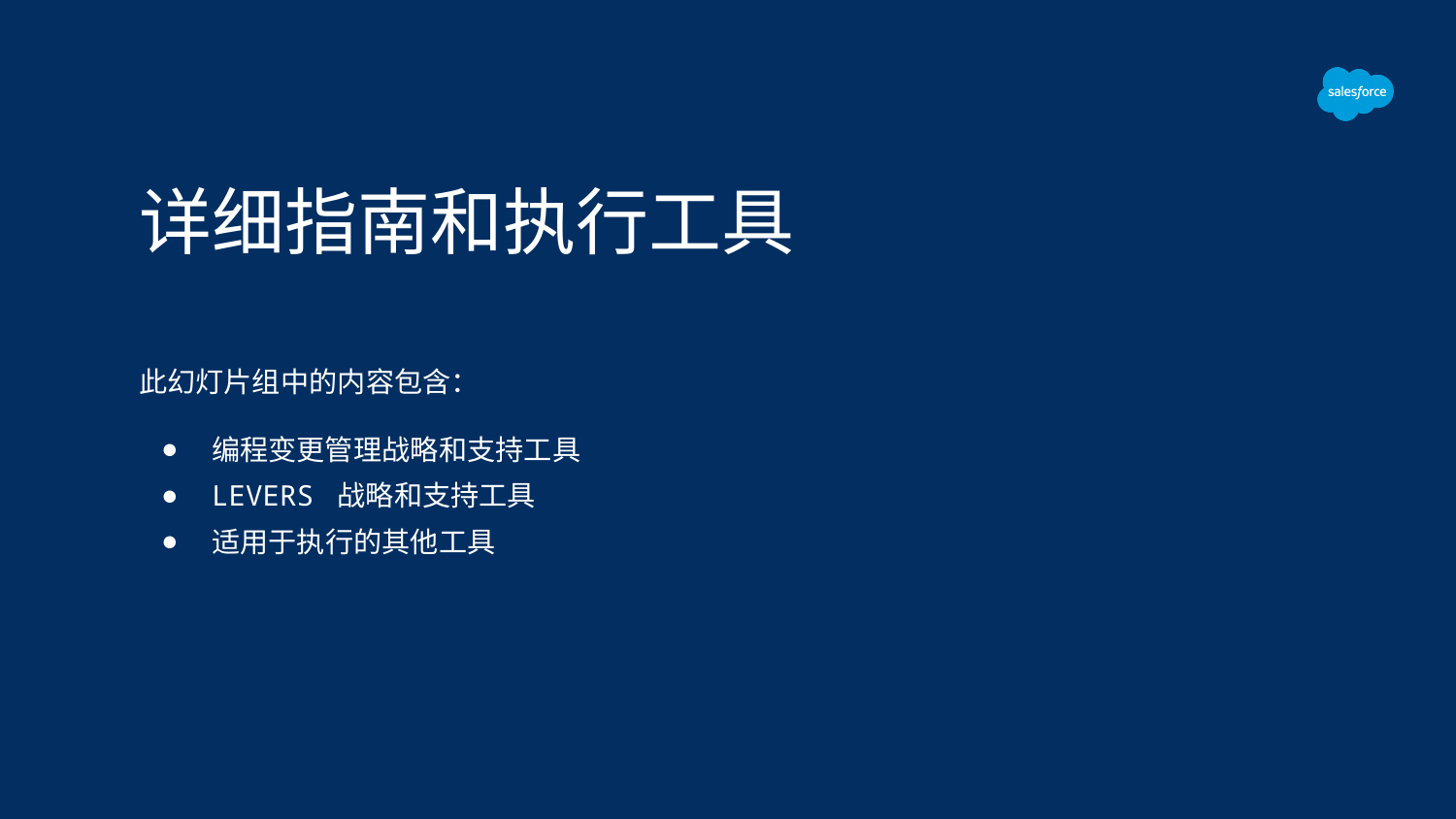

# 详细指南和执行工具

此幻灯片组中的内容包含：

编程变更管理战略和支持工具
LEVERS 战略和支持工具
适用于执行的其他工具